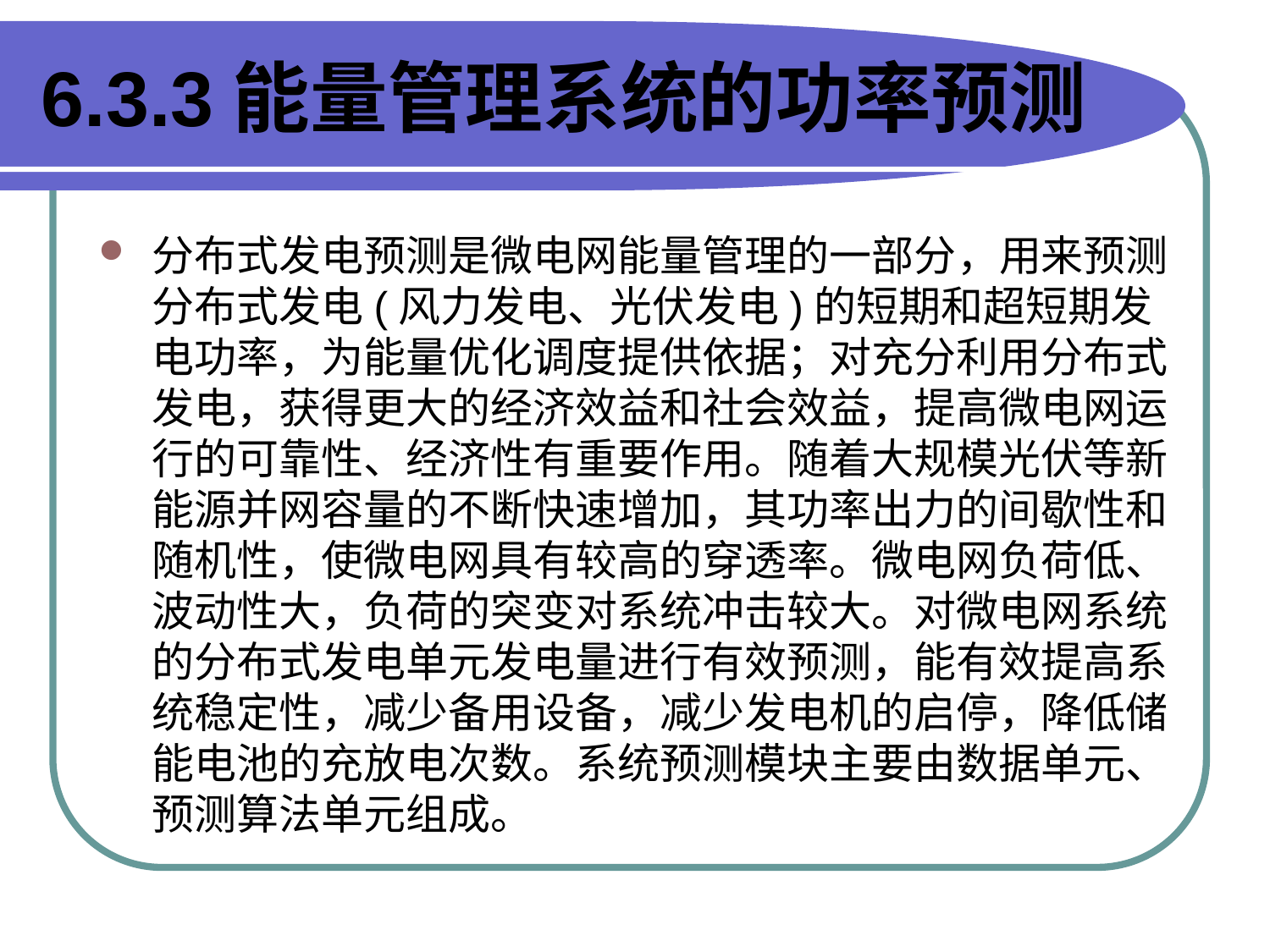

# 6.3.3能量管理系统的功率预测
分布式发电预测是微电网能量管理的一部分，用来预测分布式发电(风力发电、光伏发电)的短期和超短期发电功率，为能量优化调度提供依据；对充分利用分布式发电，获得更大的经济效益和社会效益，提高微电网运行的可靠性、经济性有重要作用。随着大规模光伏等新能源并网容量的不断快速增加，其功率出力的间歇性和随机性，使微电网具有较高的穿透率。微电网负荷低、波动性大，负荷的突变对系统冲击较大。对微电网系统的分布式发电单元发电量进行有效预测，能有效提高系统稳定性，减少备用设备，减少发电机的启停，降低储能电池的充放电次数。系统预测模块主要由数据单元、预测算法单元组成。
123